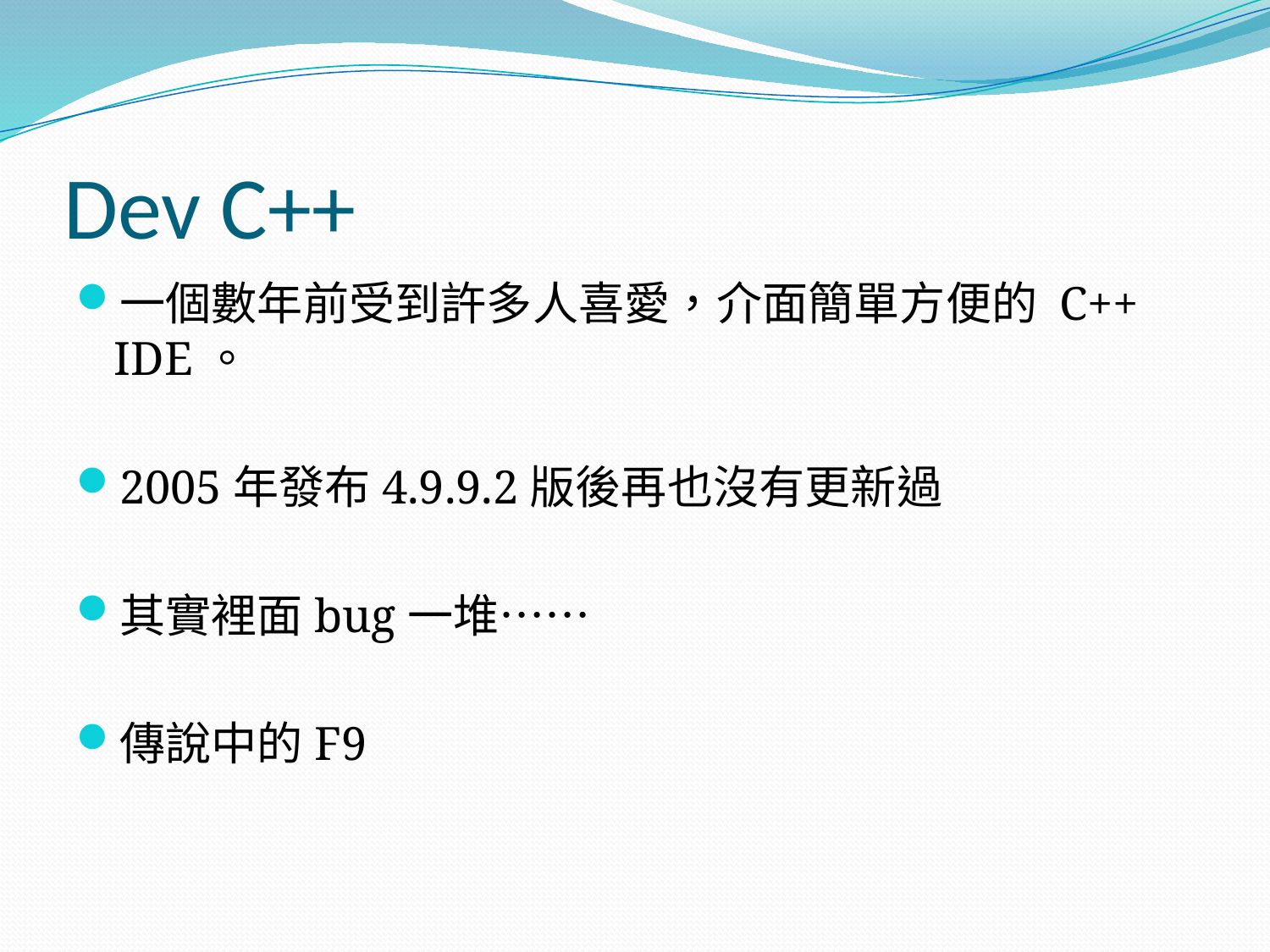

# Dev C++
一個數年前受到許多人喜愛，介面簡單方便的 C++ IDE。

2005年發布4.9.9.2版後再也沒有更新過

其實裡面bug一堆……

傳說中的F9